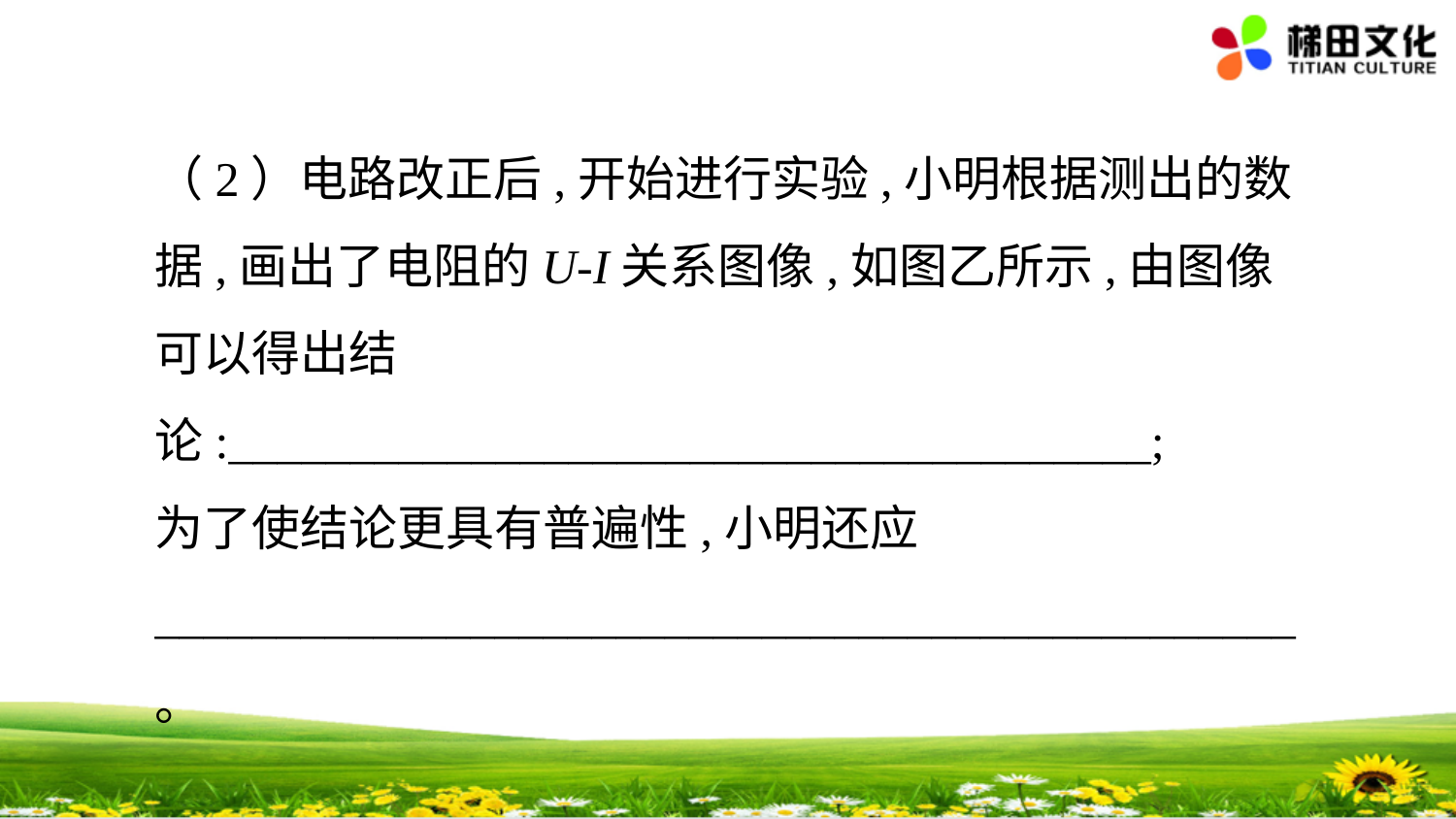

（2）电路改正后,开始进行实验,小明根据测出的数据,画出了电阻的U-I关系图像,如图乙所示,由图像可以得出结论:______________________________________;
为了使结论更具有普遍性,小明还应_______________________________________________。